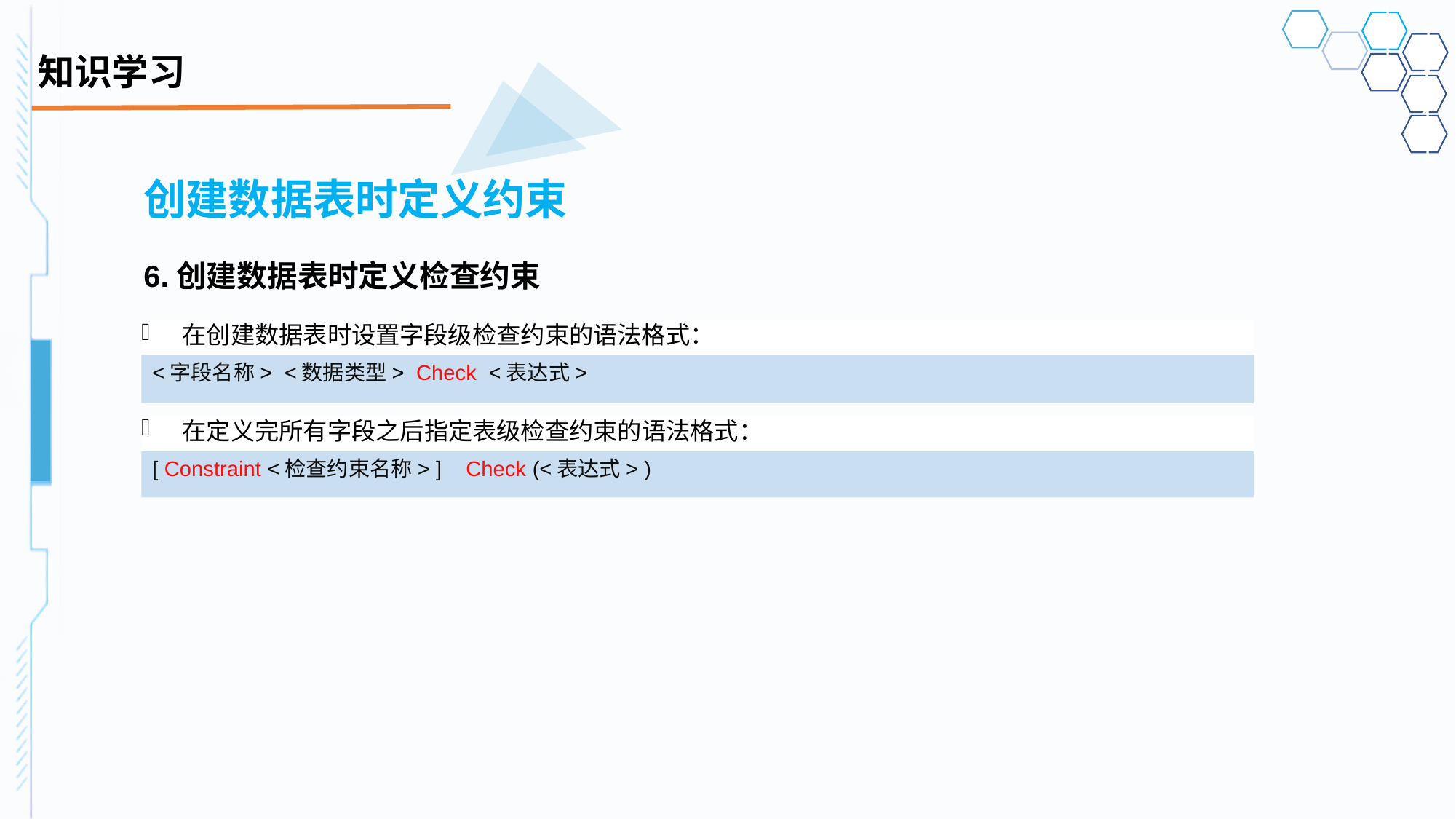

# 知识学习

创建数据表时定义约束
6.创建数据表时定义检查约束
在创建数据表时设置字段级检查约束的语法格式：
<字段名称>  <数据类型>  Check  <表达式>
在定义完所有字段之后指定表级检查约束的语法格式：
[ Constraint <检查约束名称> ]    Check (<表达式> )